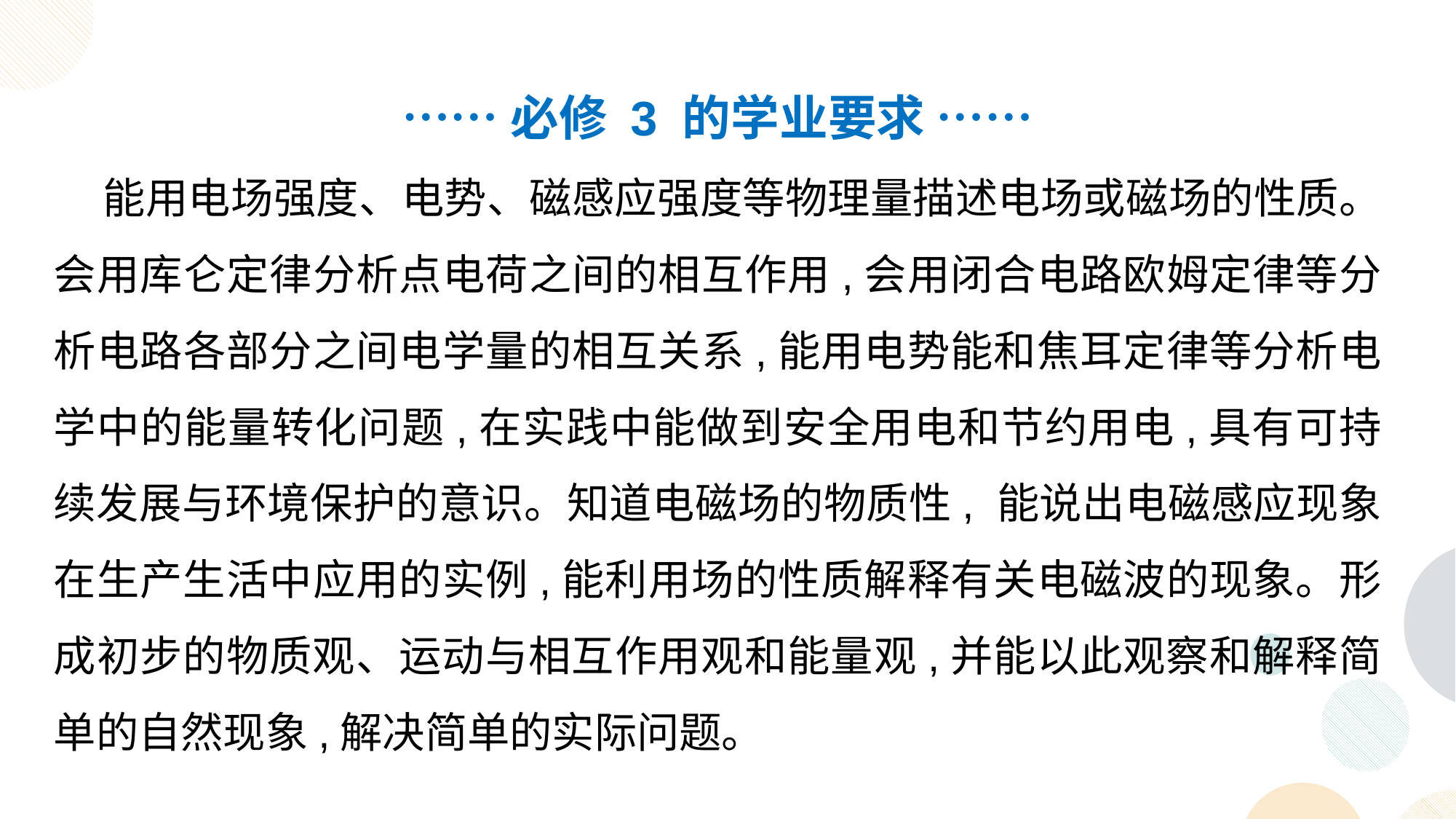

……必修 3 的学业要求 ……
    能用电场强度、电势、磁感应强度等物理量描述电场或磁场的性质。会用库仑定律分析点电荷之间的相互作用,会用闭合电路欧姆定律等分析电路各部分之间电学量的相互关系,能用电势能和焦耳定律等分析电学中的能量转化问题,在实践中能做到安全用电和节约用电,具有可持续发展与环境保护的意识。知道电磁场的物质性, 能说出电磁感应现象在生产生活中应用的实例,能利用场的性质解释有关电磁波的现象。形成初步的物质观、运动与相互作用观和能量观,并能以此观察和解释简单的自然现象,解决简单的实际问题。